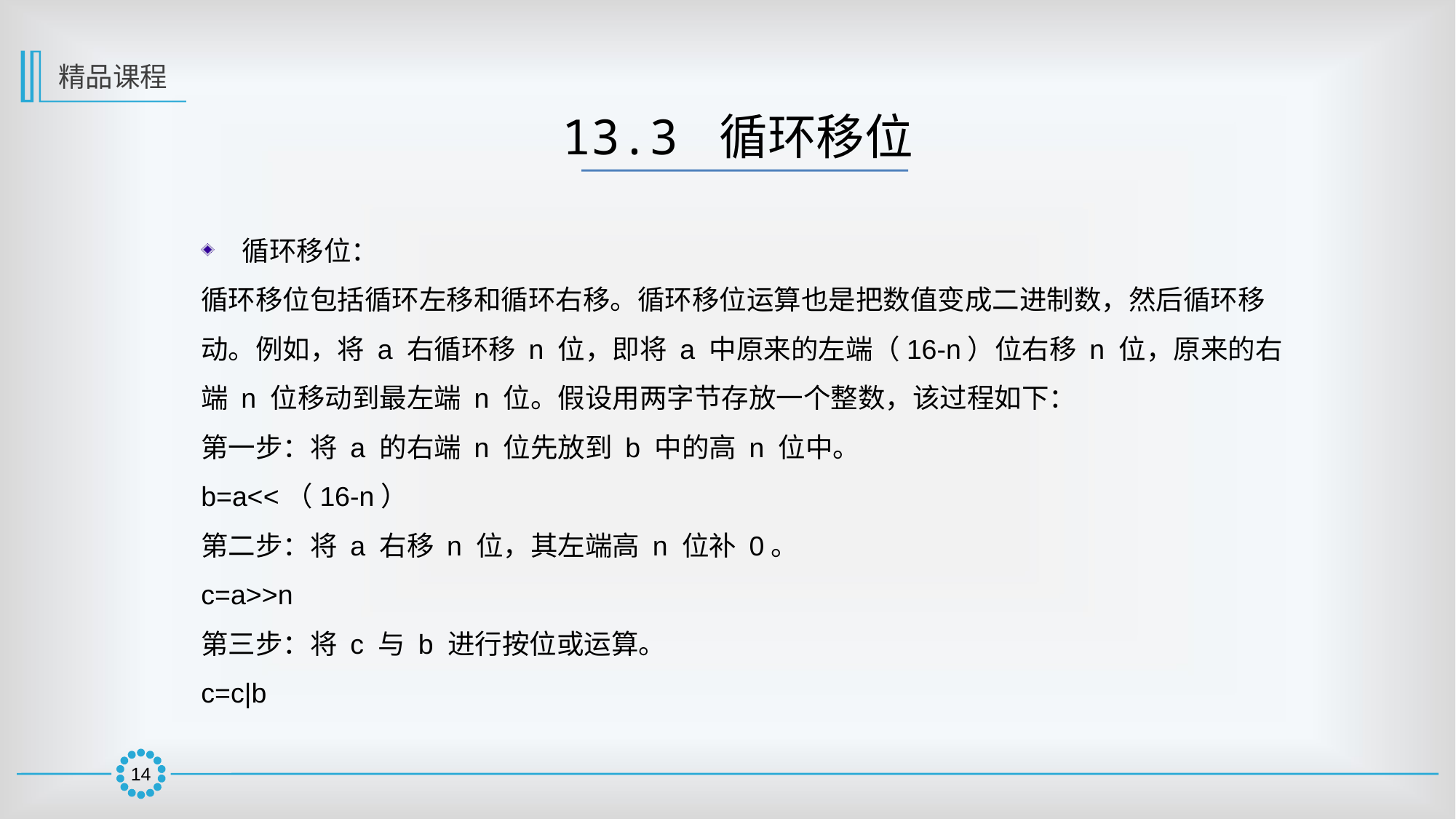

精品课程
13.3 循环移位

循环移位：
循环移位包括循环左移和循环右移。循环移位运算也是把数值变成二进制数，然后循环移动。例如，将 a 右循环移 n 位，即将 a 中原来的左端（16-n）位右移 n 位，原来的右端 n 位移动到最左端 n 位。假设用两字节存放一个整数，该过程如下：
第一步：将 a 的右端 n 位先放到 b 中的高 n 位中。
b=a<<（16-n）
第二步：将 a 右移 n 位，其左端高 n 位补 0。
c=a>>n
第三步：将 c 与 b 进行按位或运算。
c=c|b

14